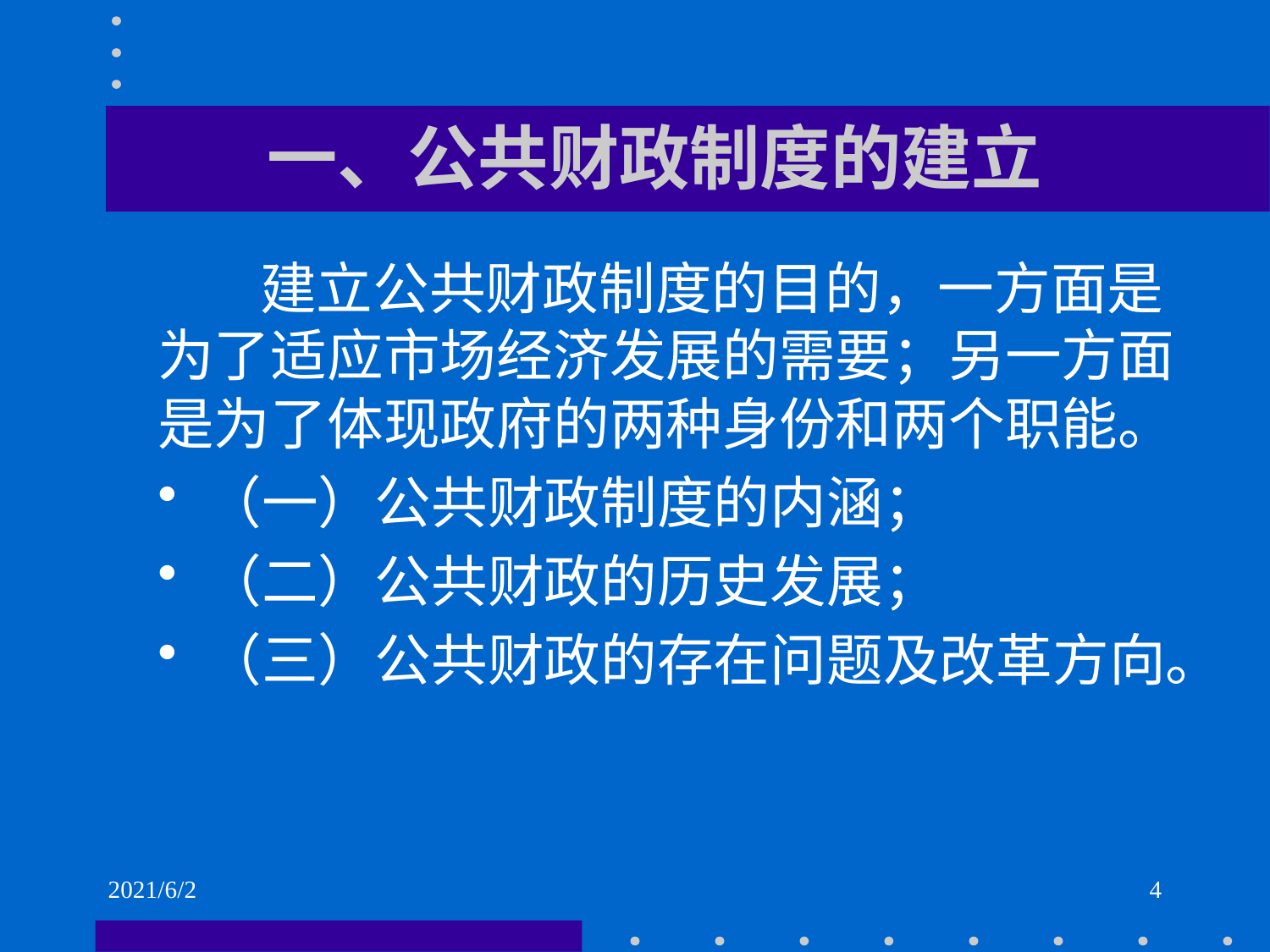

# 一、公共财政制度的建立
       建立公共财政制度的目的，一方面是为了适应市场经济发展的需要；另一方面是为了体现政府的两种身份和两个职能。
（一）公共财政制度的内涵；
（二）公共财政的历史发展；
（三）公共财政的存在问题及改革方向。
2021/6/2
4